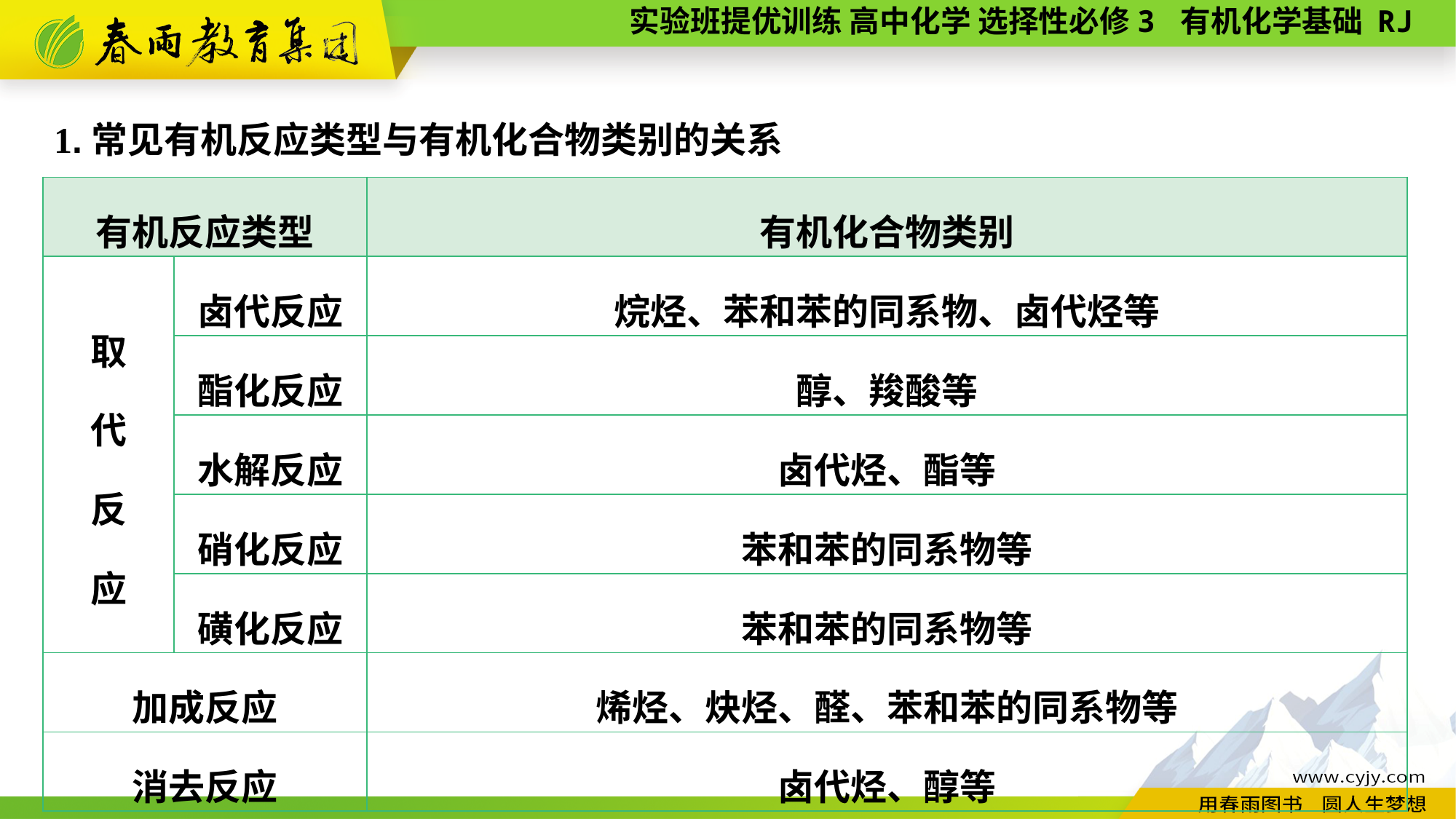

1.常见有机反应类型与有机化合物类别的关系
| 有机反应类型 |  | 有机化合物类别 |
| --- | --- | --- |
| 取 代 反 应 | 卤代反应 | 烷烃、苯和苯的同系物、卤代烃等 |
|  | 酯化反应 | 醇、羧酸等 |
|  | 水解反应 | 卤代烃、酯等 |
|  | 硝化反应 | 苯和苯的同系物等 |
|  | 磺化反应 | 苯和苯的同系物等 |
| 加成反应 |  | 烯烃、炔烃、醛、苯和苯的同系物等 |
| 消去反应 |  | 卤代烃、醇等 |